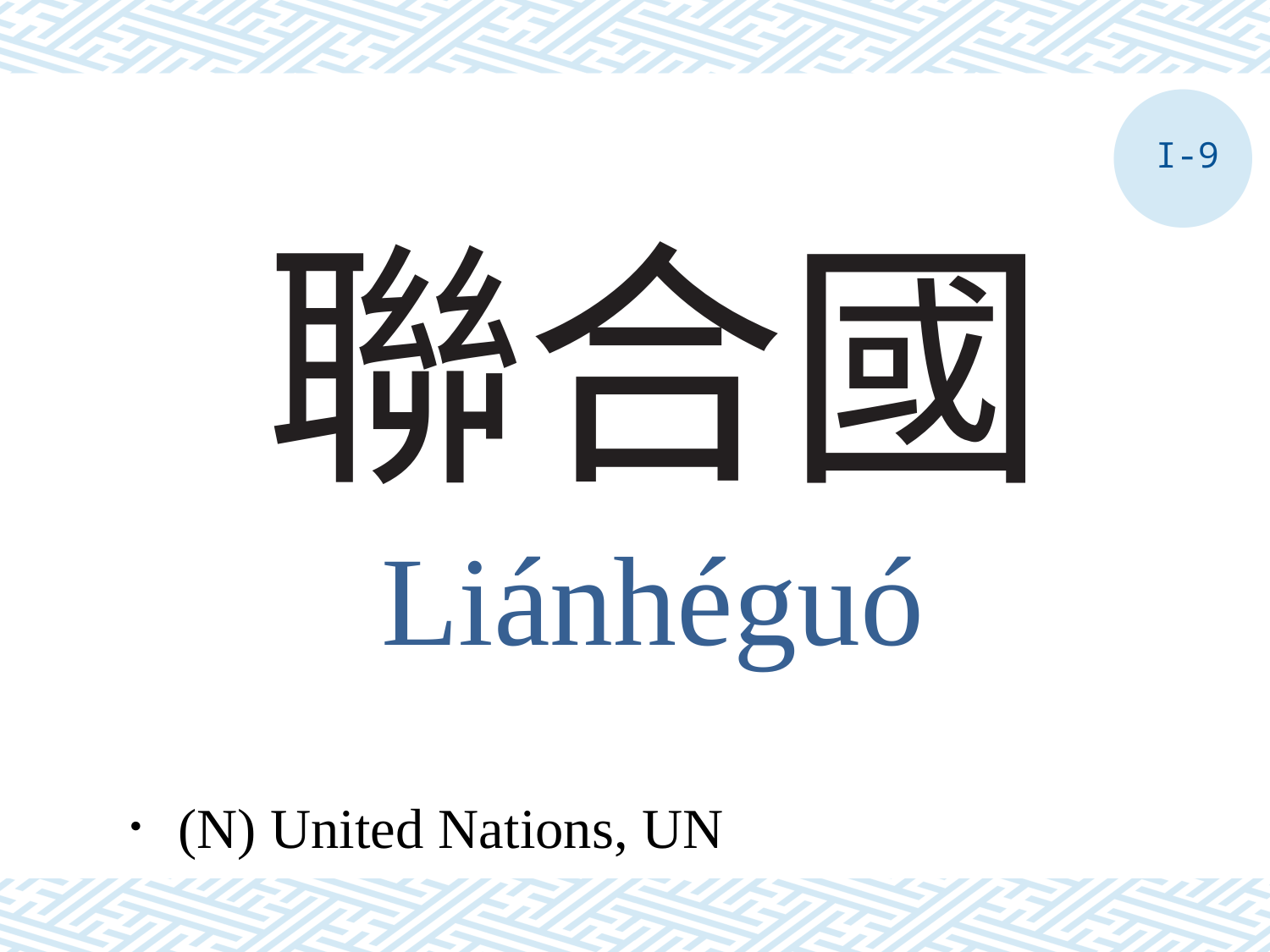

I-9

# 聯合國
Liánhéguó
．(N) United Nations, UN